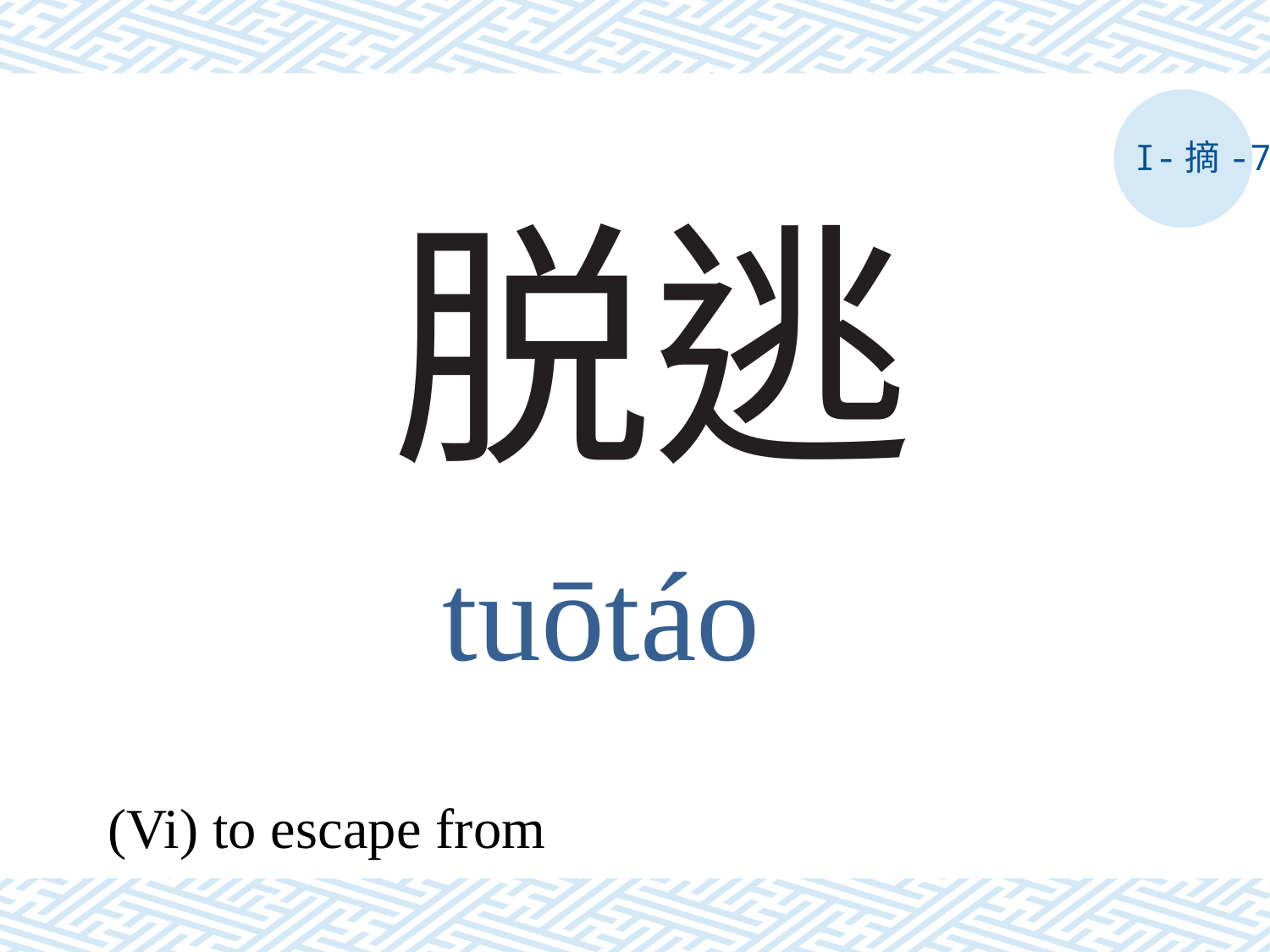

I-摘-7

# 脱逃
tuōtáo
(Vi) to escape from